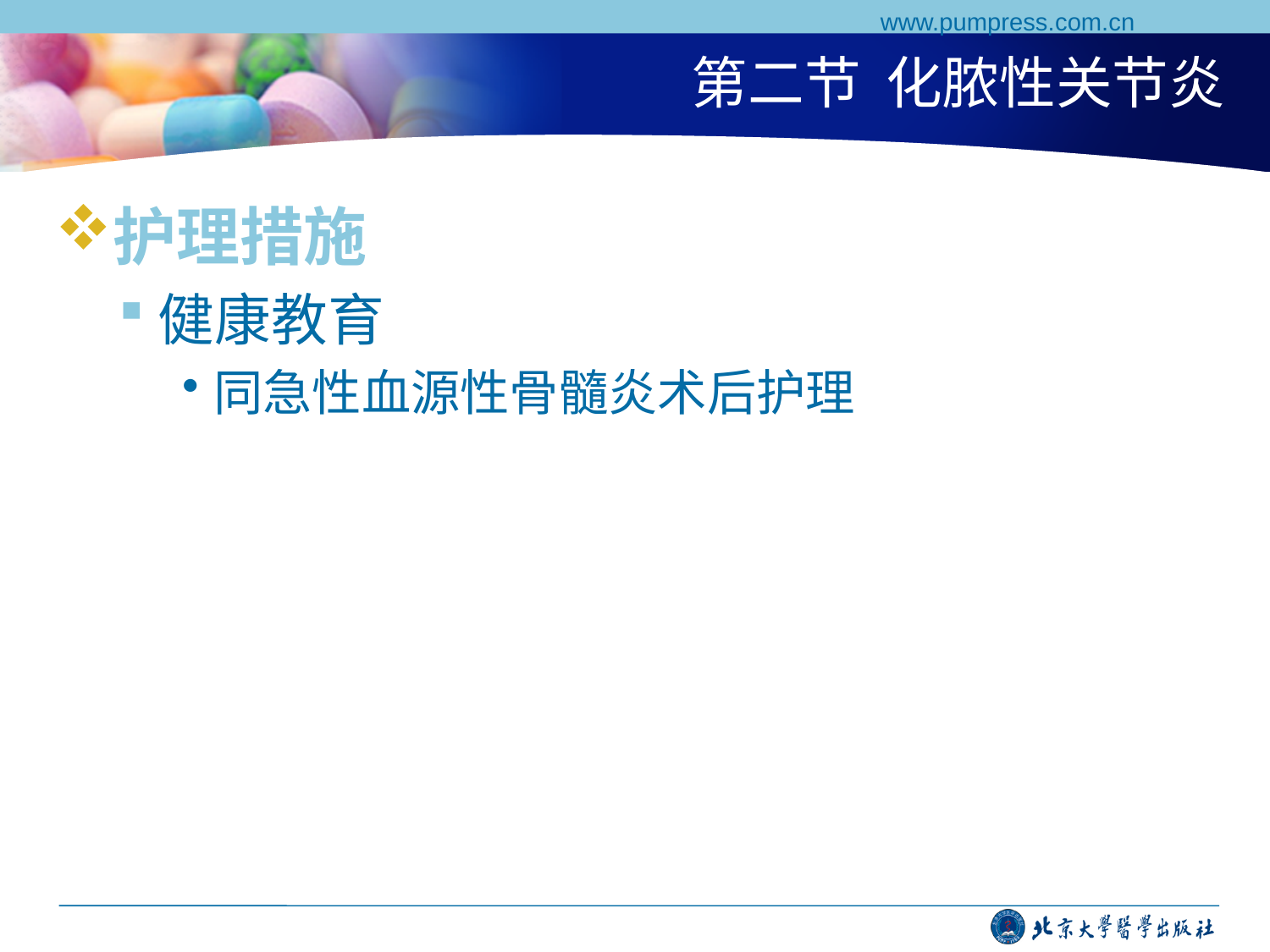

www.pumpress.com.cn
# 第二节  化脓性关节炎
护理措施
健康教育
同急性血源性骨髓炎术后护理